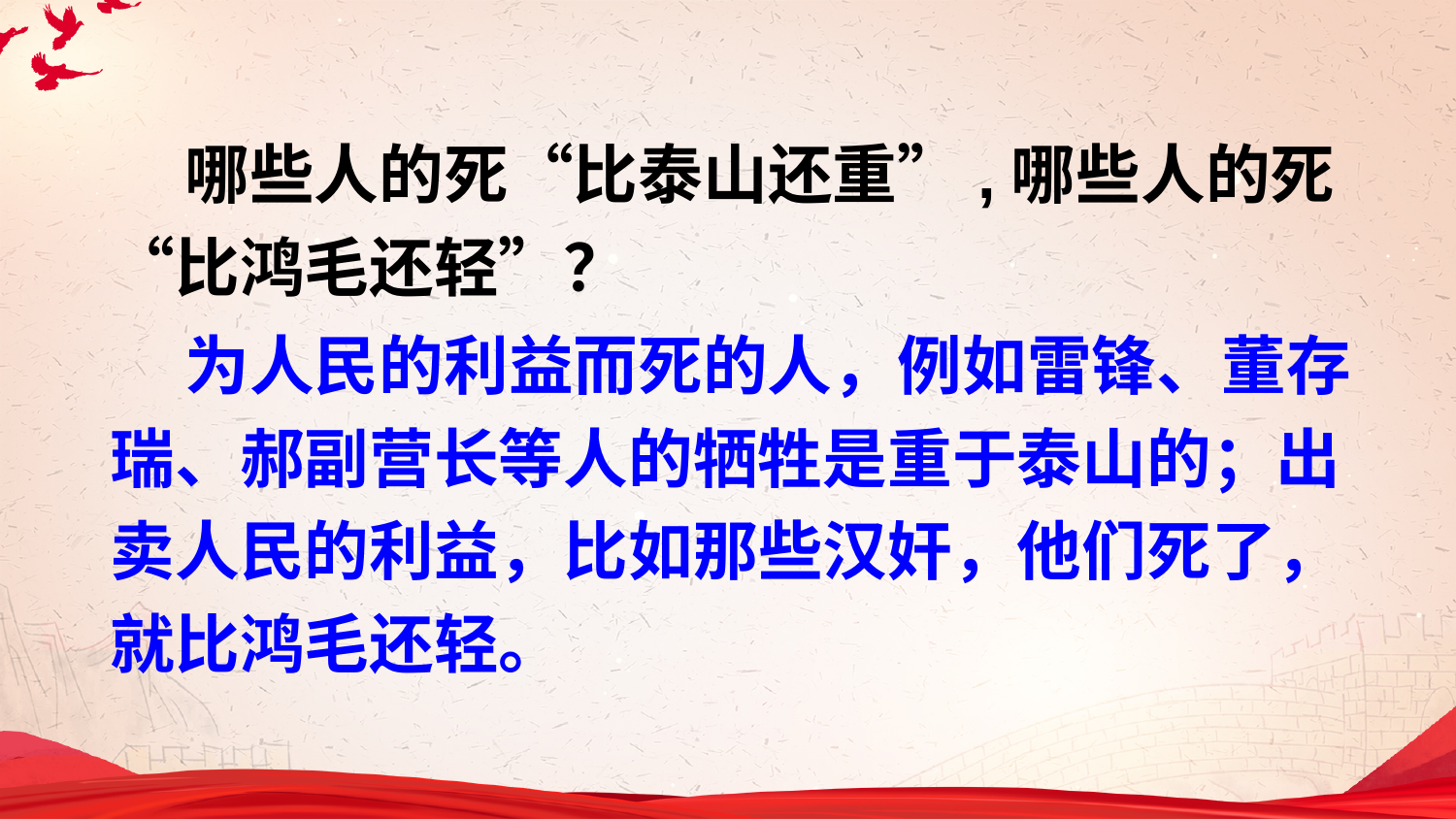

哪些人的死“比泰山还重”,哪些人的死“比鸿毛还轻”？
    为人民的利益而死的人，例如雷锋、董存瑞、郝副营长等人的牺牲是重于泰山的；出卖人民的利益，比如那些汉奸，他们死了，就比鸿毛还轻。